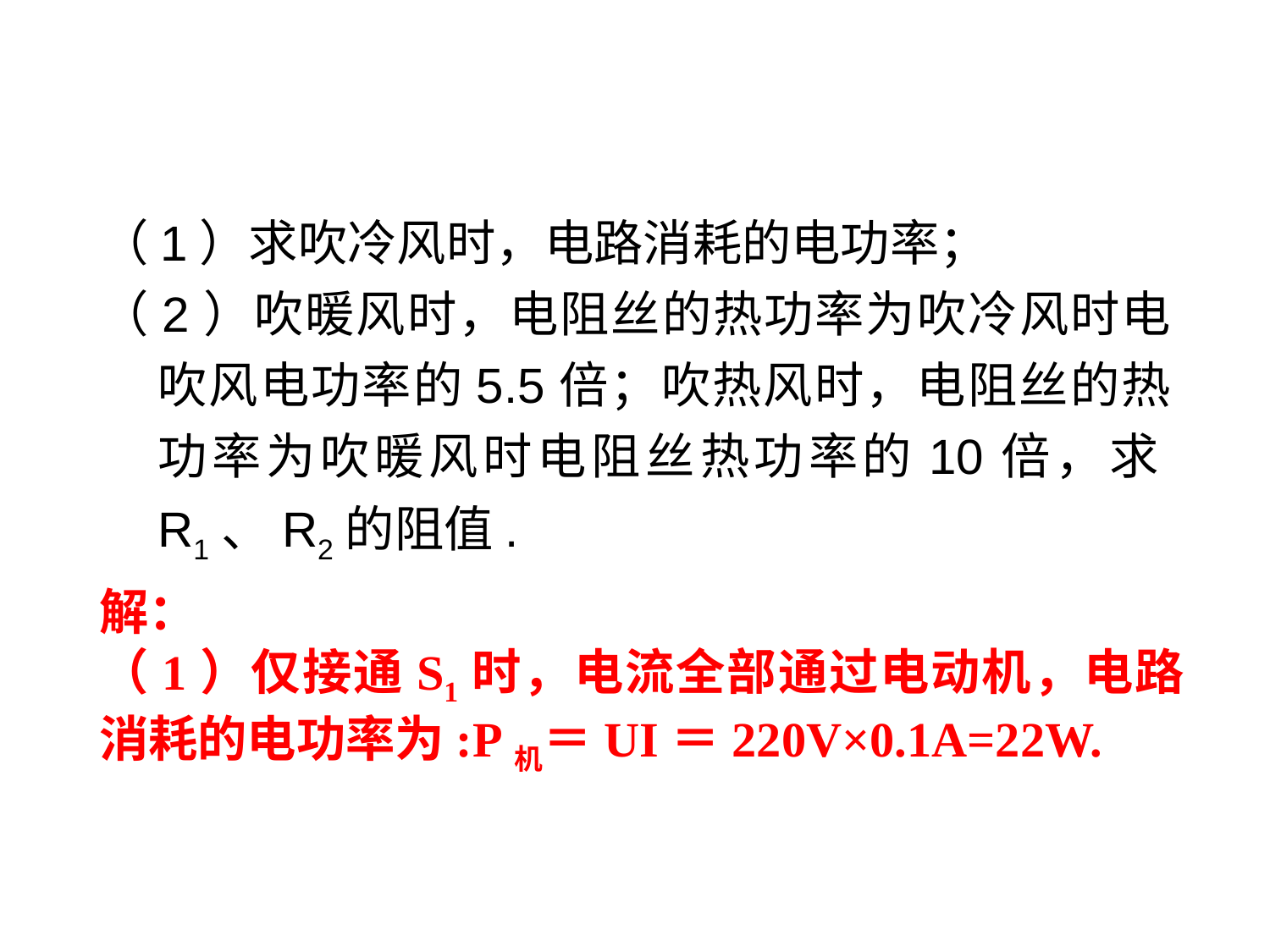

（1）求吹冷风时，电路消耗的电功率；
（2）吹暖风时，电阻丝的热功率为吹冷风时电吹风电功率的5.5倍；吹热风时，电阻丝的热功率为吹暖风时电阻丝热功率的10倍，求R1、R2的阻值.
解：
（1）仅接通S1时，电流全部通过电动机，电路消耗的电功率为:P机＝UI＝220V×0.1A=22W.